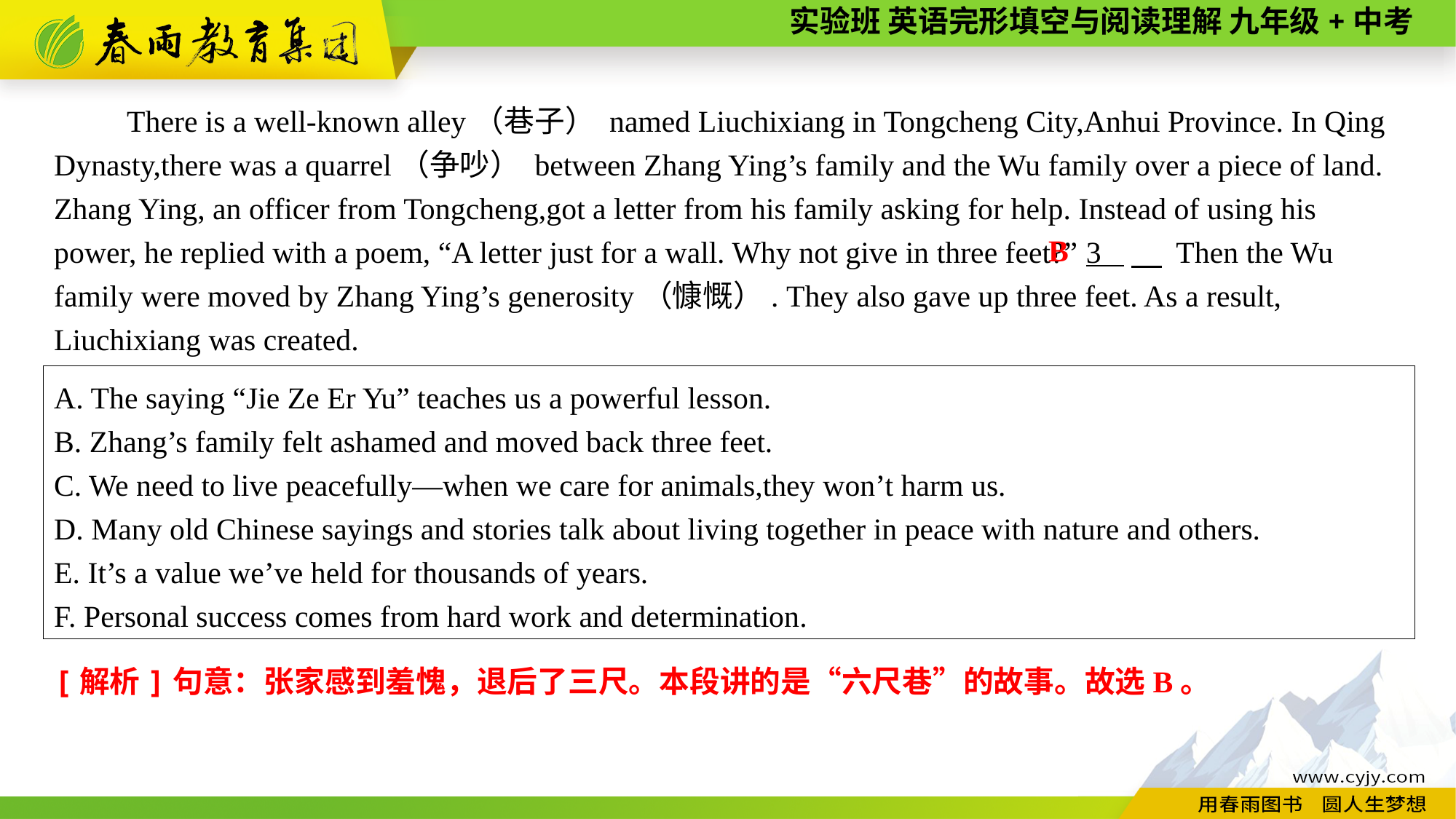

There is a well-known alley（巷子） named Liuchixiang in Tongcheng City,Anhui Province. In Qing Dynasty,there was a quarrel（争吵） between Zhang Ying’s family and the Wu family over a piece of land. Zhang Ying, an officer from Tongcheng,got a letter from his family asking for help. Instead of using his power, he replied with a poem, “A letter just for a wall. Why not give in three feet?” 3   　 Then the Wu family were moved by Zhang Ying’s generosity（慷慨）. They also gave up three feet. As a result,
Liuchixiang was created.
B
A. The saying “Jie Ze Er Yu” teaches us a powerful lesson.
B. Zhang’s family felt ashamed and moved back three feet.
C. We need to live peacefully—when we care for animals,they won’t harm us.
D. Many old Chinese sayings and stories talk about living together in peace with nature and others.
E. It’s a value we’ve held for thousands of years.
F. Personal success comes from hard work and determination.
[解析]句意：张家感到羞愧，退后了三尺。本段讲的是“六尺巷”的故事。故选B。